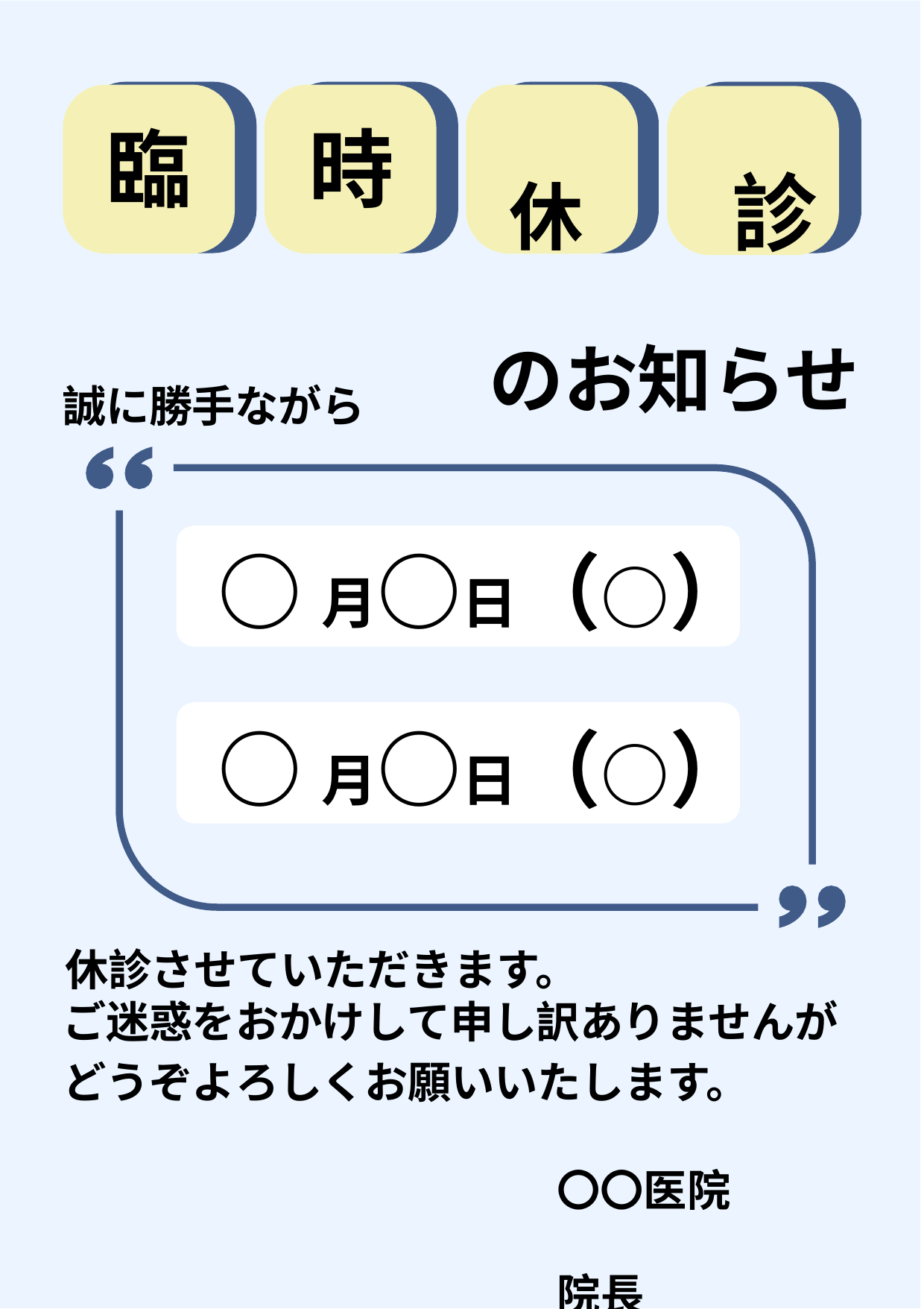

# 臨	時
休	診
のお知らせ
誠に勝手ながら

○月○日（○）
○月○日（○）
休診させていただきます。
ご迷惑をおかけして申し訳ありませんが
どうぞよろしくお願いいたします。
〇〇医院	院長